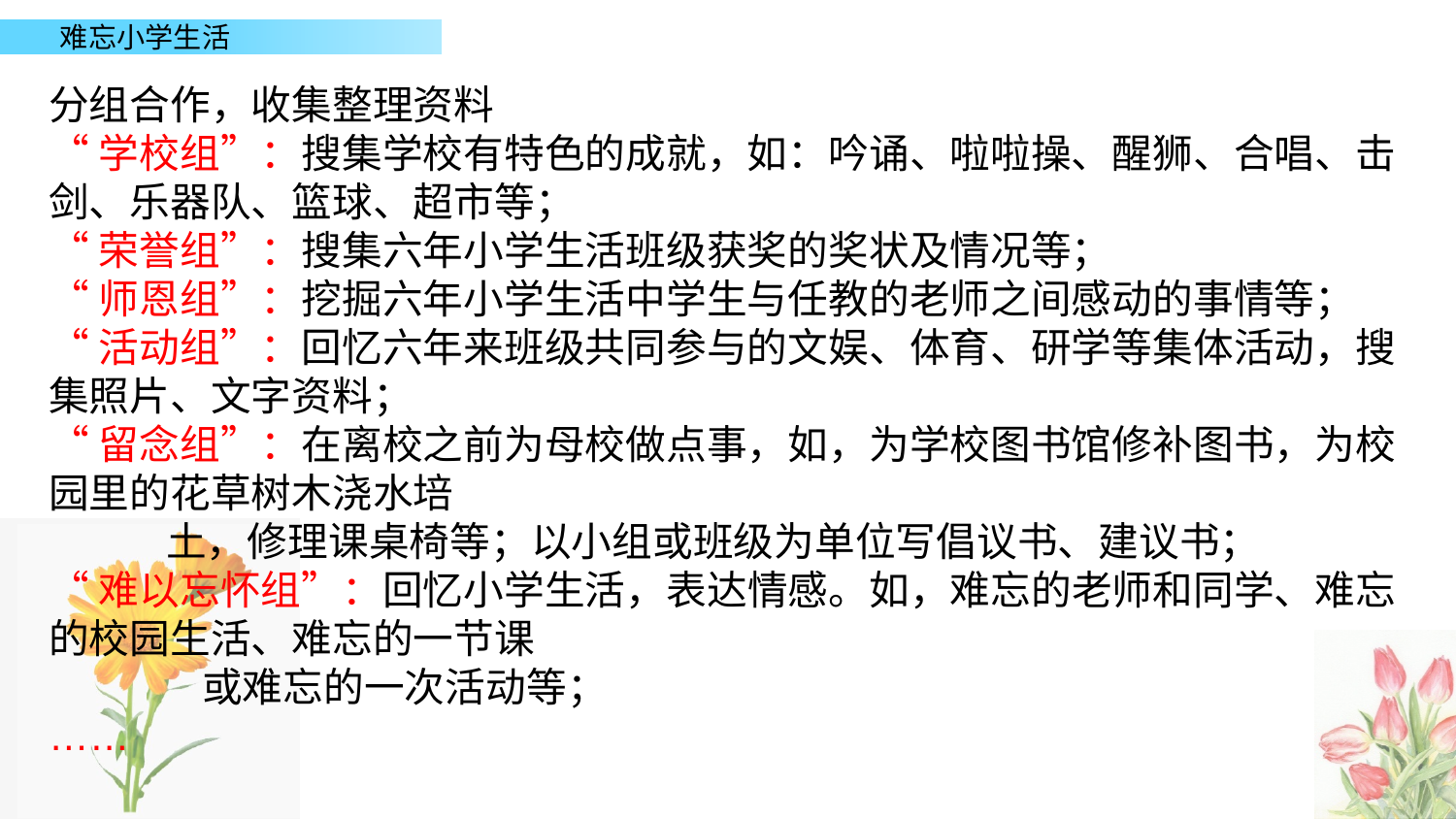

分组合作，收集整理资料
“学校组”：搜集学校有特色的成就，如：吟诵、啦啦操、醒狮、合唱、击剑、乐器队、篮球、超市等；
“荣誉组”：搜集六年小学生活班级获奖的奖状及情况等；
“师恩组”：挖掘六年小学生活中学生与任教的老师之间感动的事情等；
“活动组”：回忆六年来班级共同参与的文娱、体育、研学等集体活动，搜集照片、文字资料；
“留念组”：在离校之前为母校做点事，如，为学校图书馆修补图书，为校园里的花草树木浇水培
            土，修理课桌椅等；以小组或班级为单位写倡议书、建议书；
“难以忘怀组”：回忆小学生活，表达情感。如，难忘的老师和同学、难忘的校园生活、难忘的一节课
                或难忘的一次活动等；
……